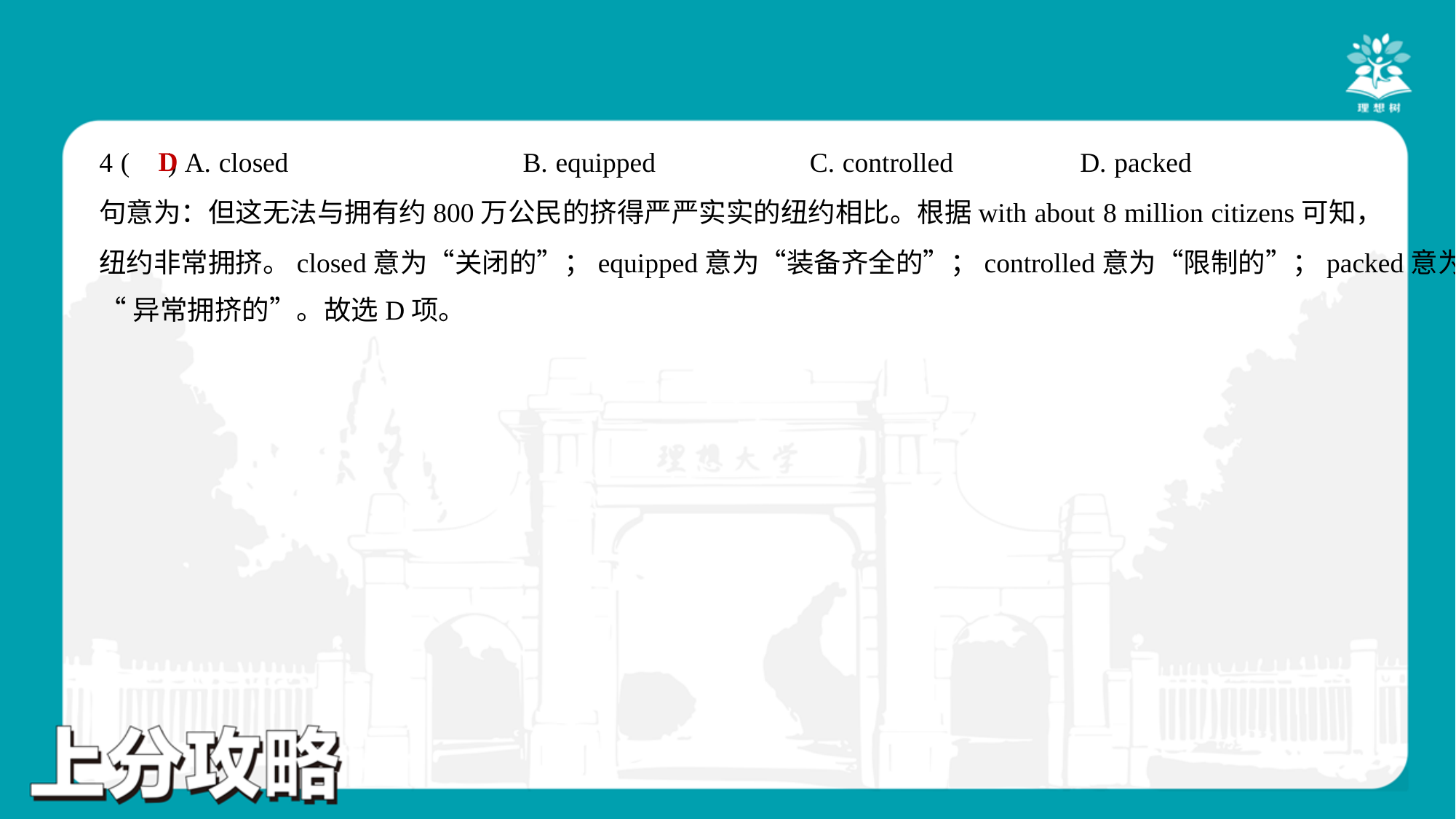

D
4 (     ) A. closed	B. equipped	C. controlled	D. packed
句意为：但这无法与拥有约800万公民的挤得严严实实的纽约相比。根据with about 8 million citizens可知，
纽约非常拥挤。closed意为“关闭的”；equipped意为“装备齐全的”；controlled意为“限制的”；packed意为
“异常拥挤的”。故选D项。